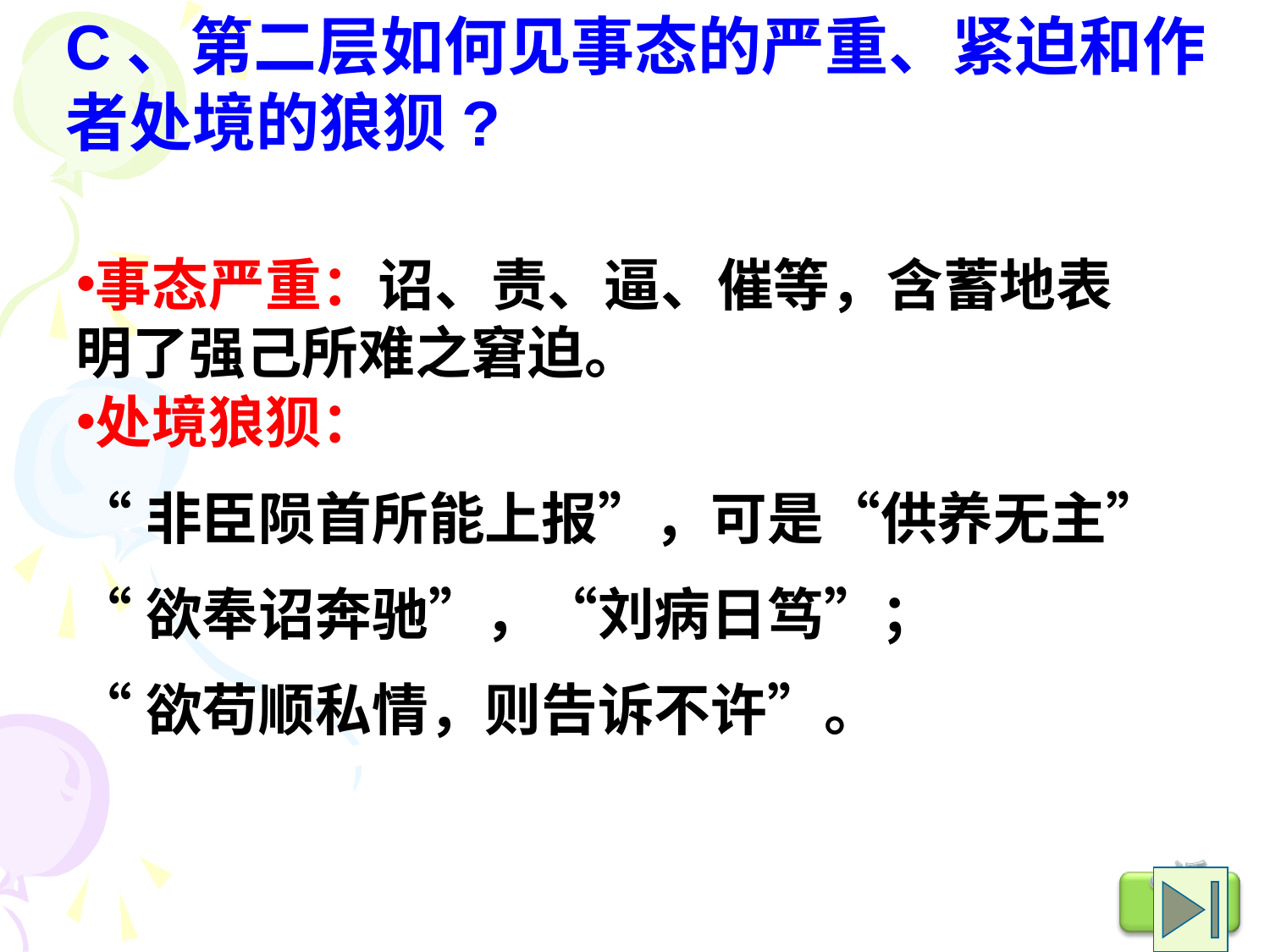

C、第二层如何见事态的严重、紧迫和作者处境的狼狈?
事态严重：诏、责、逼、催等，含蓄地表明了强己所难之窘迫。
处境狼狈：
“非臣陨首所能上报”，可是“供养无主”
“欲奉诏奔驰”，“刘病日笃”；
“欲苟顺私情，则告诉不许”。